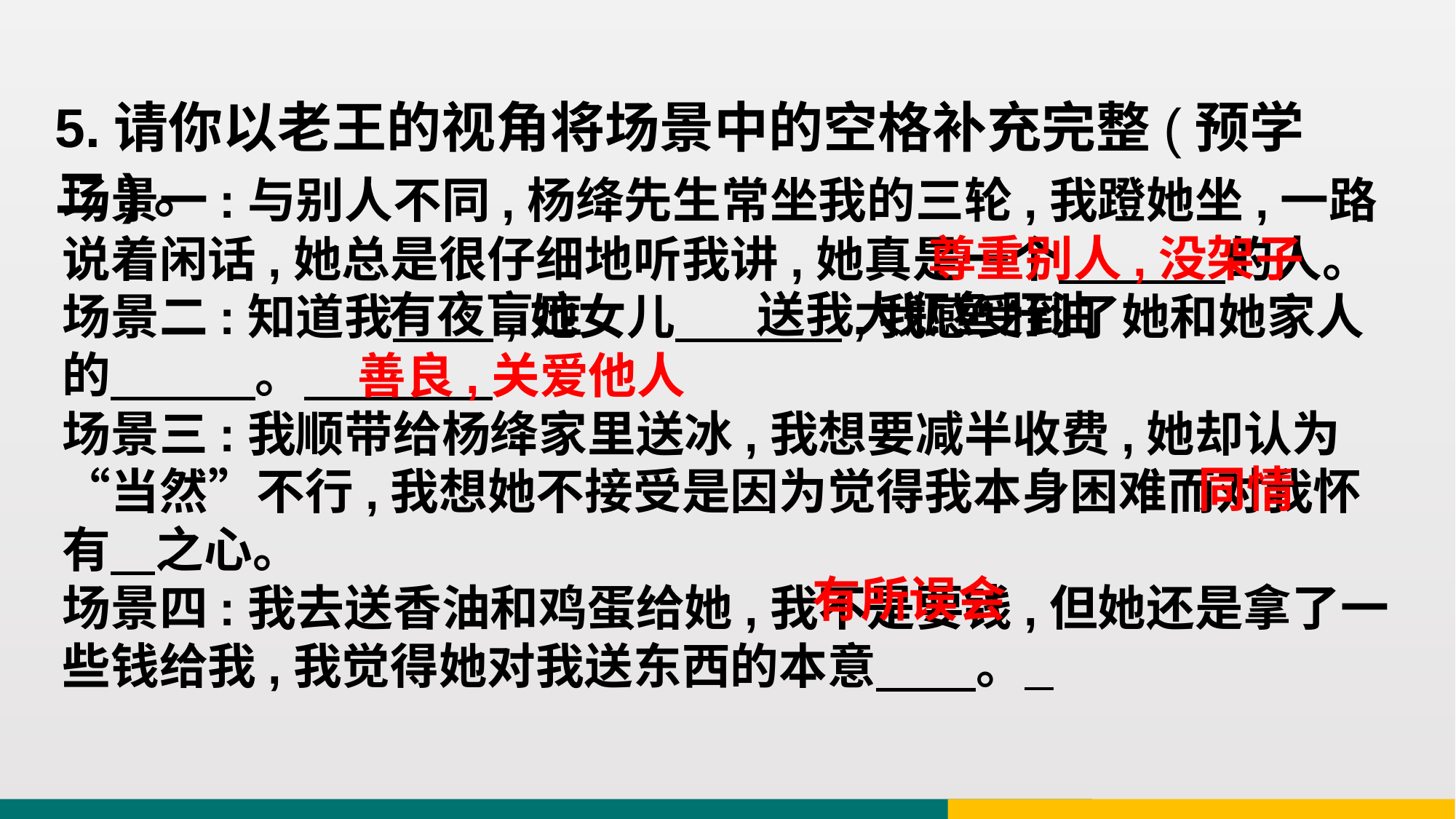

5.请你以老王的视角将场景中的空格补充完整(预学二)。
场景一:与别人不同,杨绛先生常坐我的三轮,我蹬她坐,一路说着闲话,她总是很仔细地听我讲,她真是一个               的人。
场景二:知道我         ,她女儿               ,我感受到了她和她家人的             。
场景三:我顺带给杨绛家里送冰,我想要减半收费,她却认为“当然”不行,我想她不接受是因为觉得我本身困难而对我怀有    之心。
场景四:我去送香油和鸡蛋给她,我不是要钱,但她还是拿了一些钱给我,我觉得她对我送东西的本意         。
尊重别人,没架子
有夜盲症
送我大瓶鱼肝油
善良,关爱他人
同情
有所误会